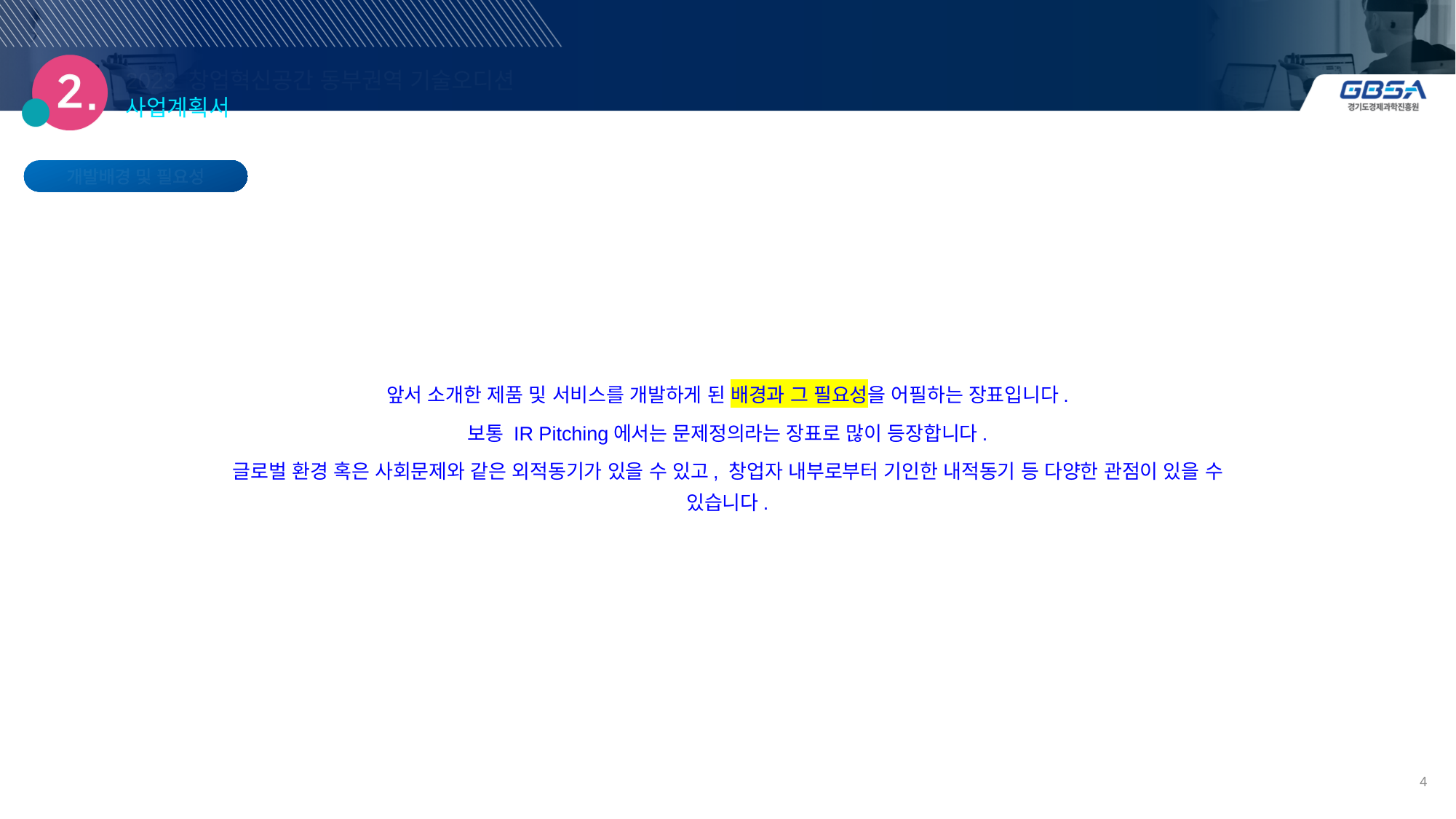

2023 창업혁신공간 동부권역 기술오디션 사업계획서
개발배경 및 필요성

앞서 소개한 제품 및 서비스를 개발하게 된 배경과 그 필요성을 어필하는 장표입니다.
보통 IR Pitching에서는 문제정의라는 장표로 많이 등장합니다.
글로벌 환경 혹은 사회문제와 같은 외적동기가 있을 수 있고, 창업자 내부로부터 기인한 내적동기 등 다양한 관점이 있을 수 있습니다.
4